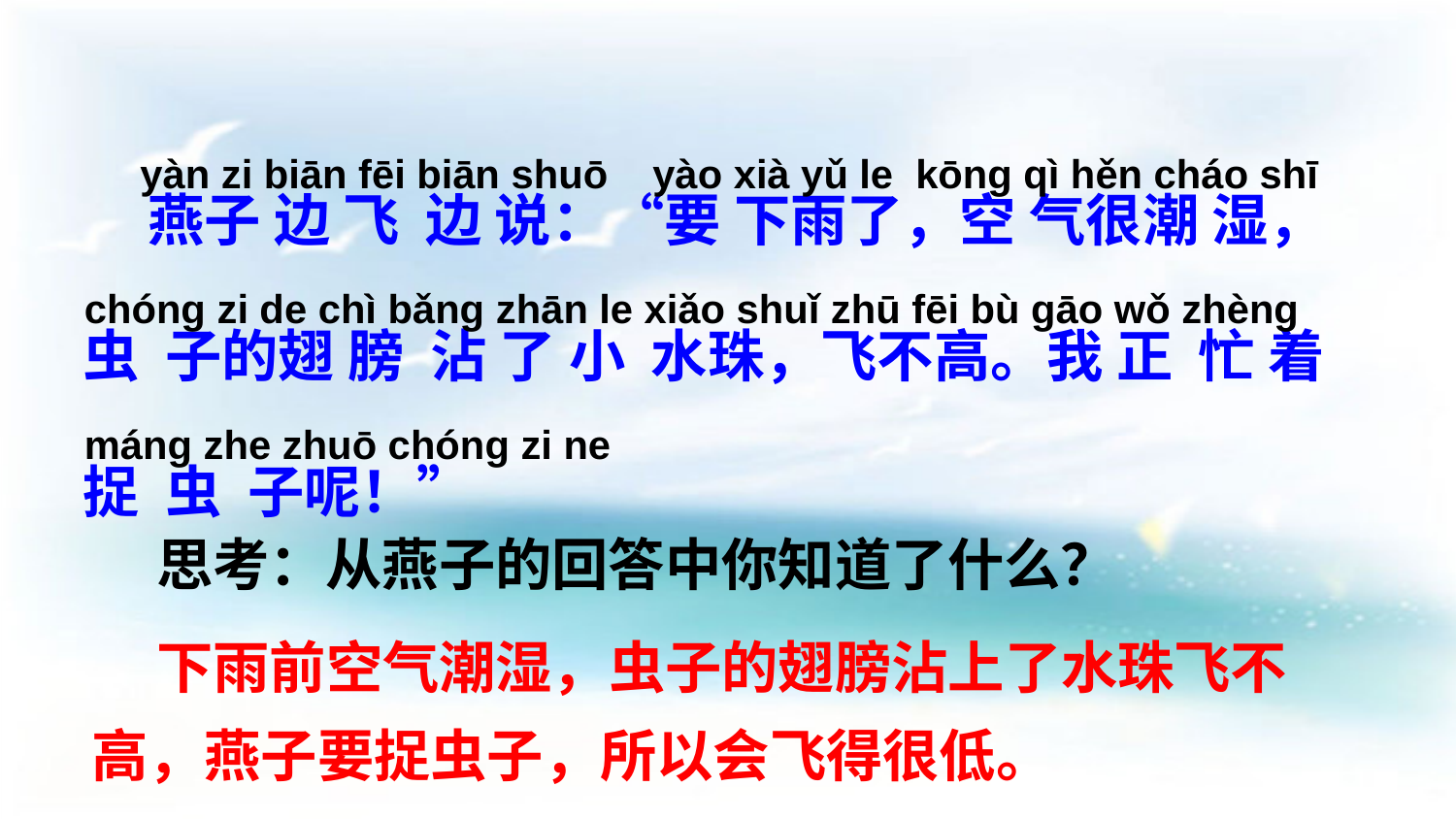

yàn zi biān fēi biān shuō    yào xià yǔ le  kōnɡ qì hěn cháo shī chónɡ zi de chì bǎnɡ zhān le xiǎo shuǐ zhū fēi bù ɡāo wǒ zhènɡ mánɡ zhe zhuō chónɡ zi ne
    燕子 边 飞  边 说：“要 下雨了，空 气很潮 湿，虫  子的翅 膀  沾 了 小  水珠，飞不高。我 正  忙 着 捉  虫  子呢！”
    思考：从燕子的回答中你知道了什么？
    下雨前空气潮湿，虫子的翅膀沾上了水珠飞不高，燕子要捉虫子，所以会飞得很低。